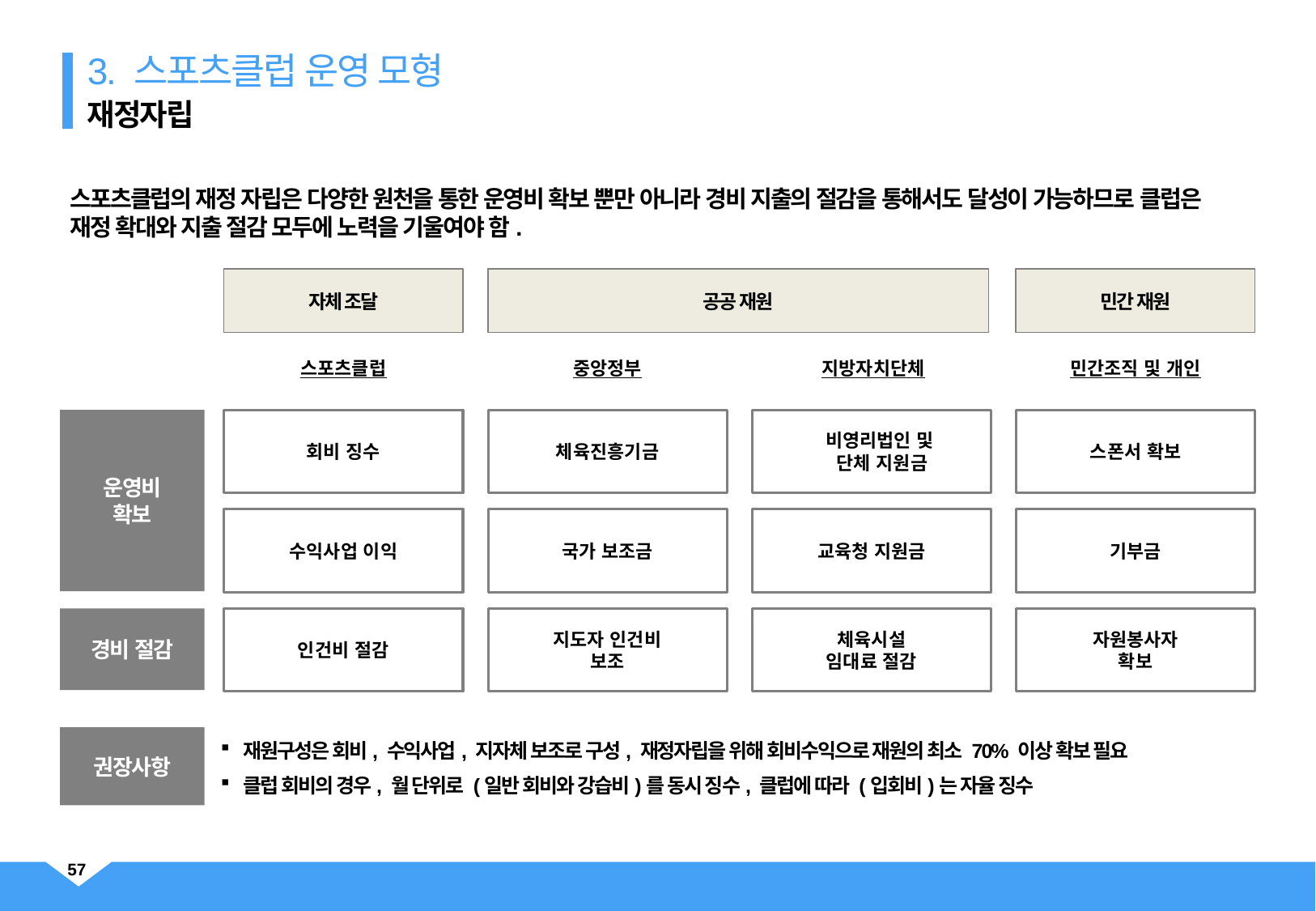

3. 스포츠클럽 운영 모형
재정자립
스포츠클럽의 재정 자립은 다양한 원천을 통한 운영비 확보 뿐만 아니라 경비 지출의 절감을 통해서도 달성이 가능하므로 클럽은 재정 확대와 지출 절감 모두에 노력을 기울여야 함.
자체 조달
공공 재원
민간 재원
스포츠클럽
중앙정부
지방자치단체
민간조직 및 개인
비영리법인 및
단체 지원금
스폰서 확보
회비 징수
체육진흥기금
기부금
수익사업 이익
국가 보조금
교육청 지원금
인건비 절감
지도자 인건비
보조
체육시설
임대료 절감
자원봉사자
확보
운영비
확보
경비 절감
권장사항
재원구성은 회비, 수익사업, 지자체 보조로 구성, 재정자립을 위해 회비수익으로 재원의 최소 70% 이상 확보 필요
클럽 회비의 경우, 월 단위로 (일반 회비와 강습비)를 동시 징수, 클럽에 따라 (입회비)는 자율 징수